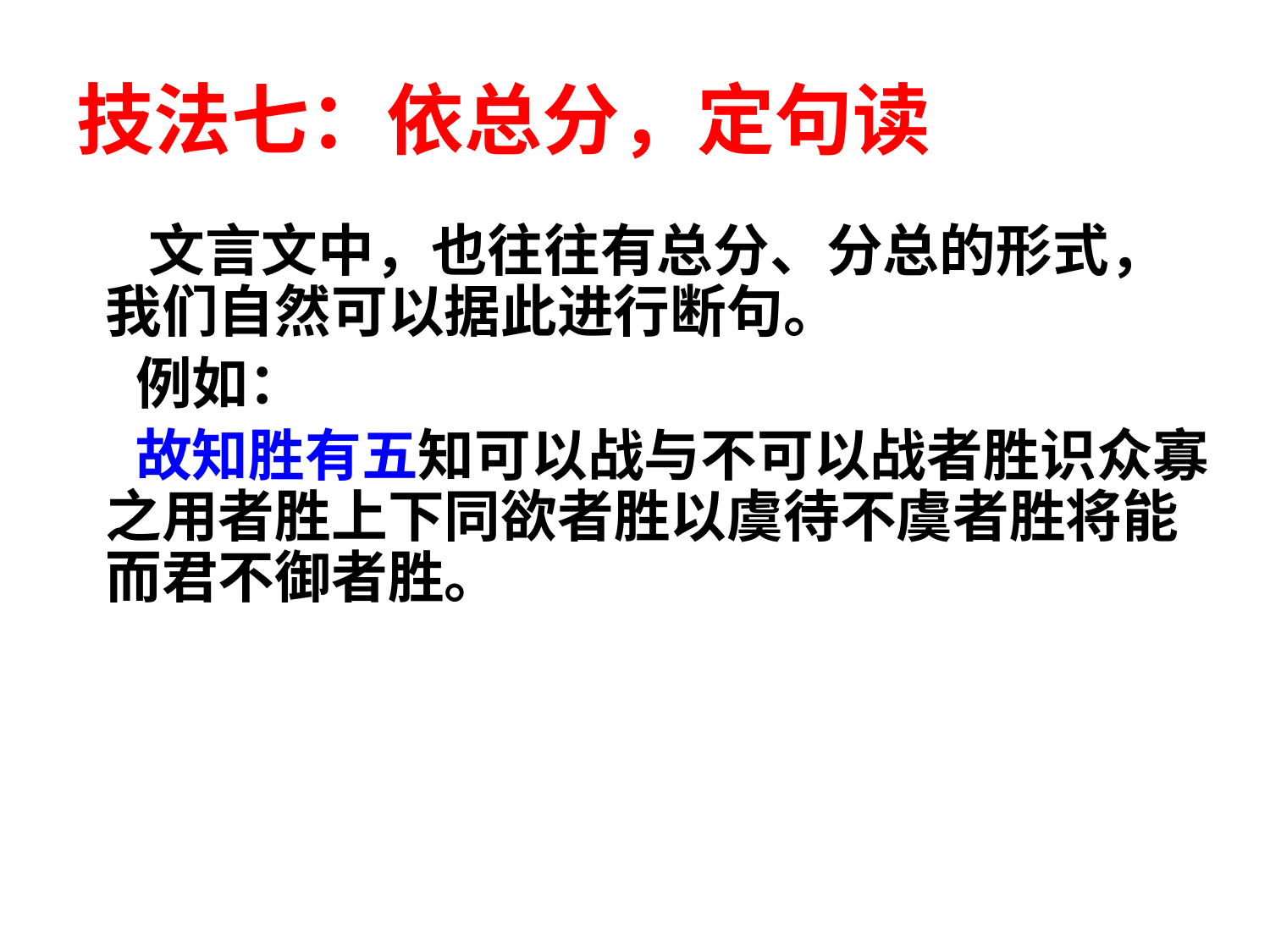

# 技法七：依总分，定句读
      文言文中，也往往有总分、分总的形式，我们自然可以据此进行断句。
     例如：
     故知胜有五知可以战与不可以战者胜识众寡之用者胜上下同欲者胜以虞待不虞者胜将能而君不御者胜。